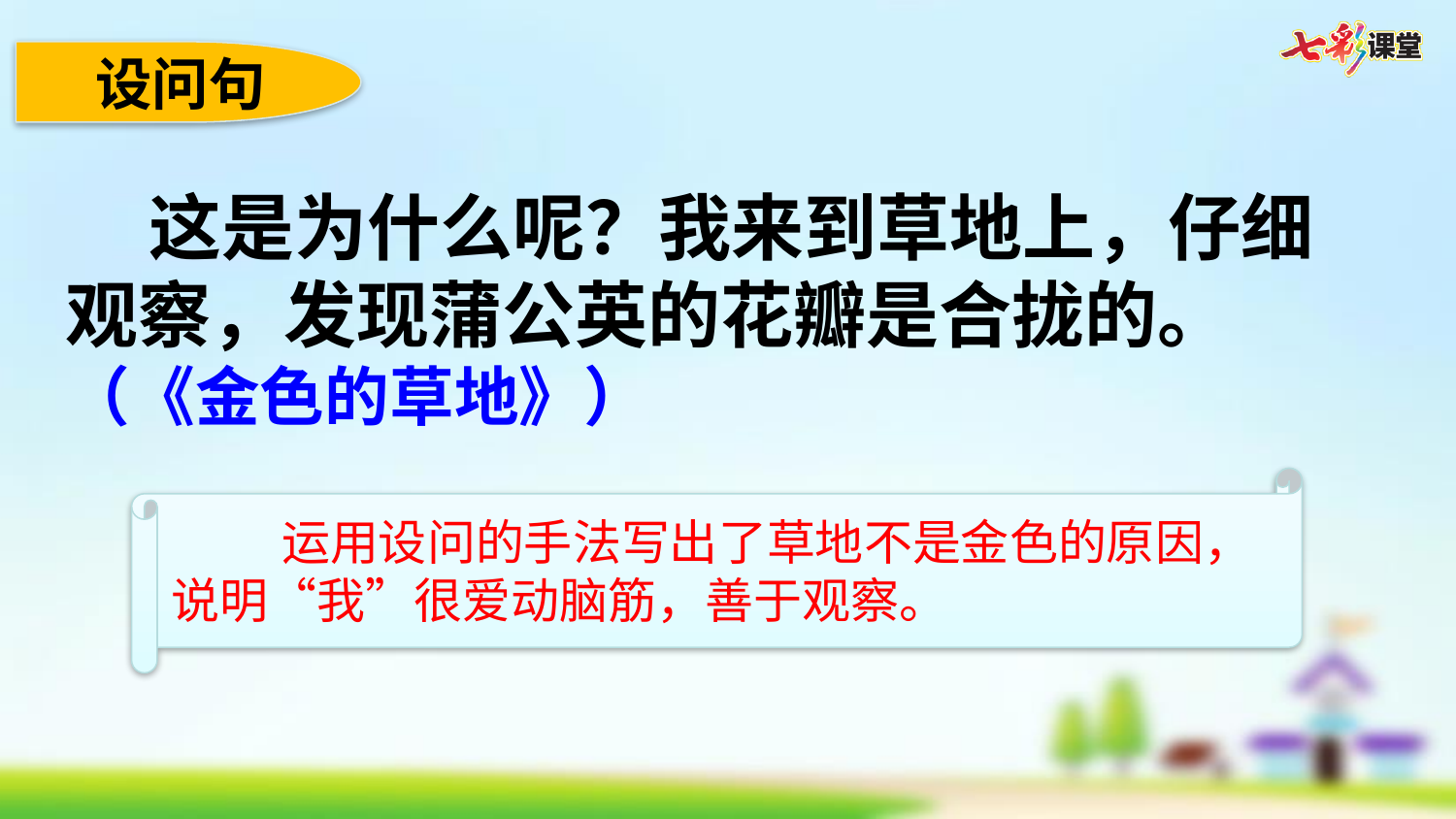

设问句
    这是为什么呢？我来到草地上，仔细观察，发现蒲公英的花瓣是合拢的。 （《金色的草地》）
         运用设问的手法写出了草地不是金色的原因，说明“我”很爱动脑筋，善于观察。